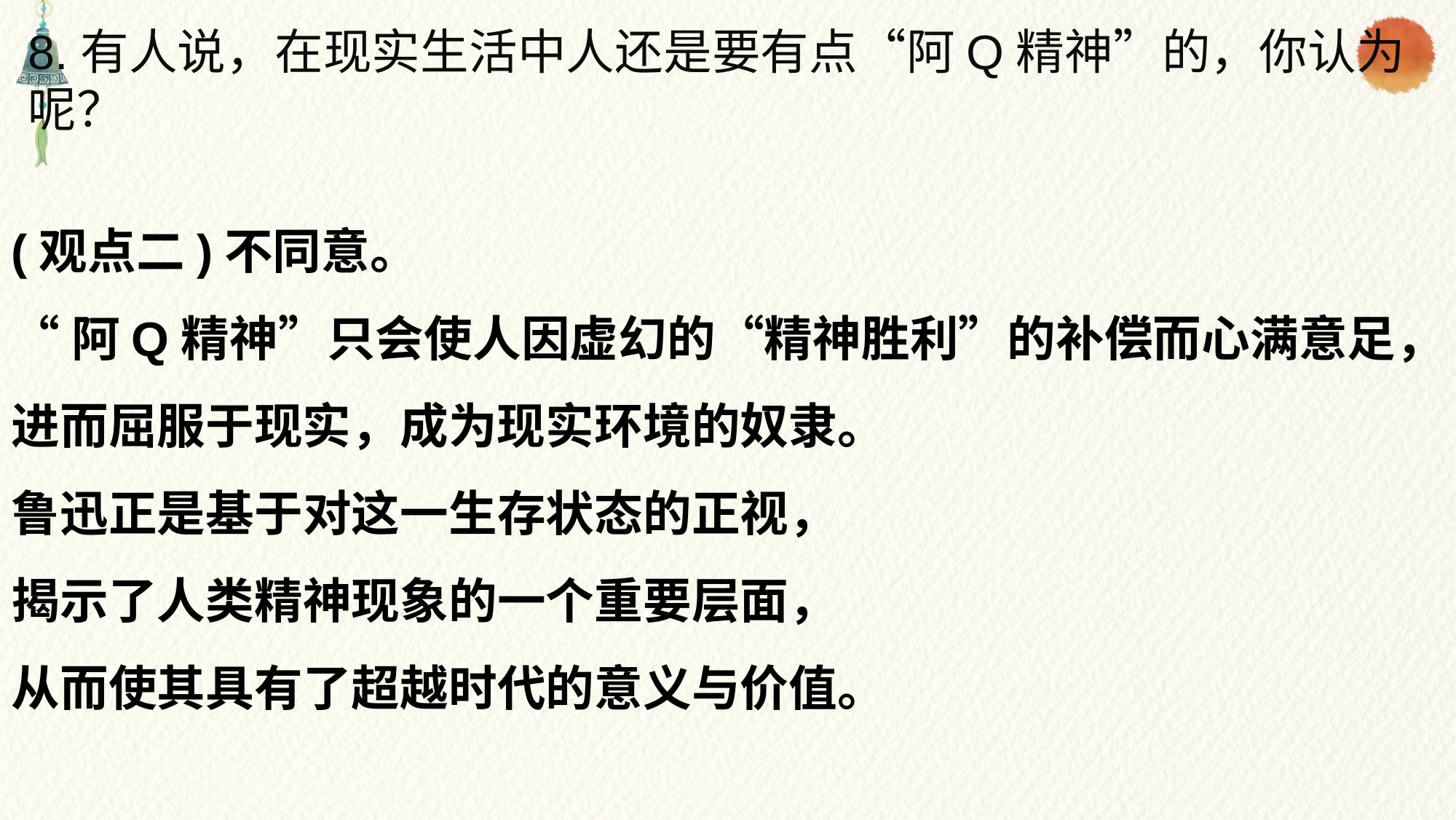

8.有人说，在现实生活中人还是要有点“阿Q精神”的，你认为呢？
(观点二)不同意。
“阿Q精神”只会使人因虚幻的“精神胜利”的补偿而心满意足，
进而屈服于现实，成为现实环境的奴隶。
鲁迅正是基于对这一生存状态的正视，
揭示了人类精神现象的一个重要层面，
从而使其具有了超越时代的意义与价值。